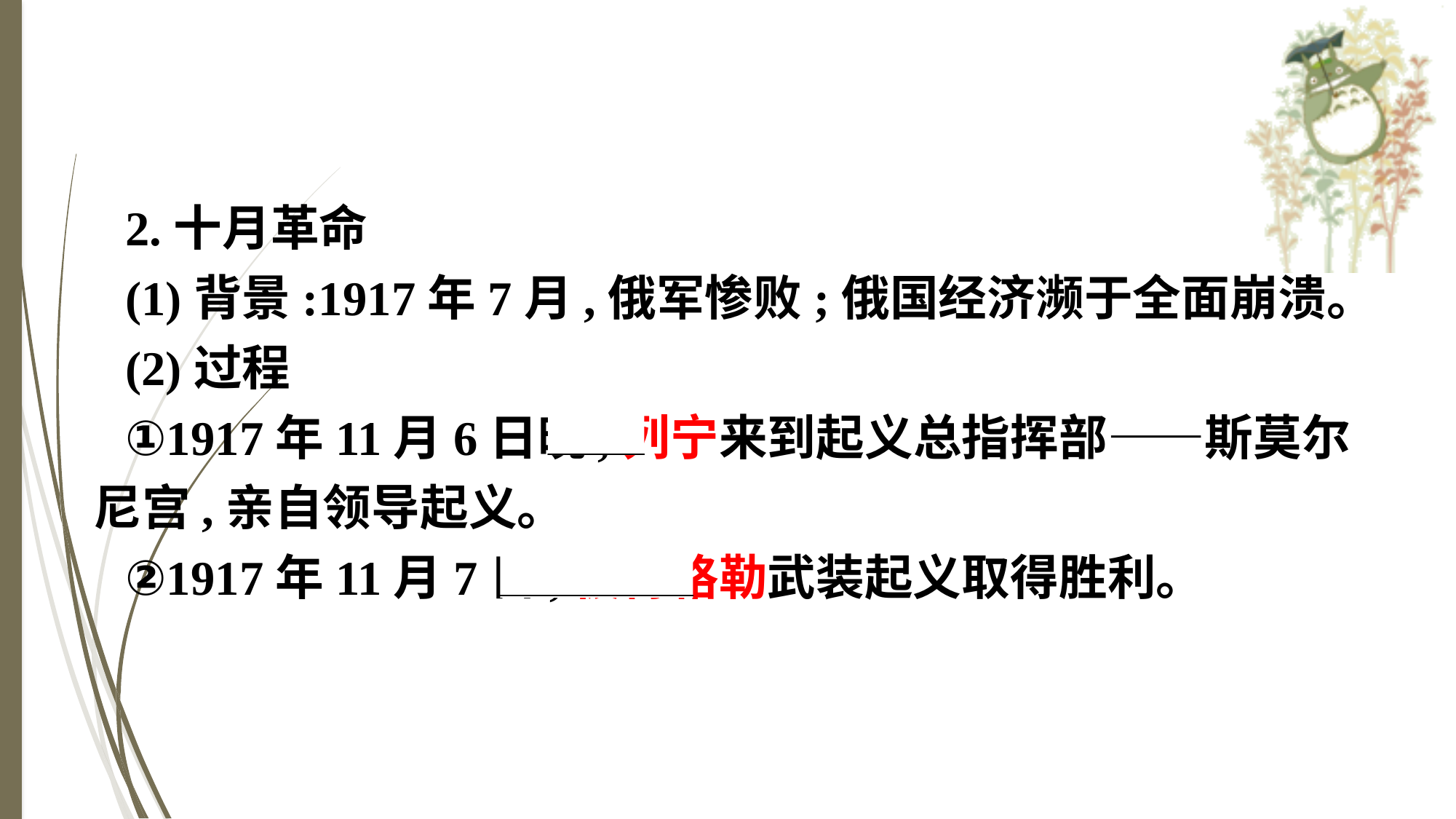

2.十月革命
(1)背景:1917年7月,俄军惨败;俄国经济濒于全面崩溃。
(2)过程
①1917年11月6日晚,列宁来到起义总指挥部——斯莫尔尼宫,亲自领导起义。
②1917年11月7日,彼得格勒武装起义取得胜利。